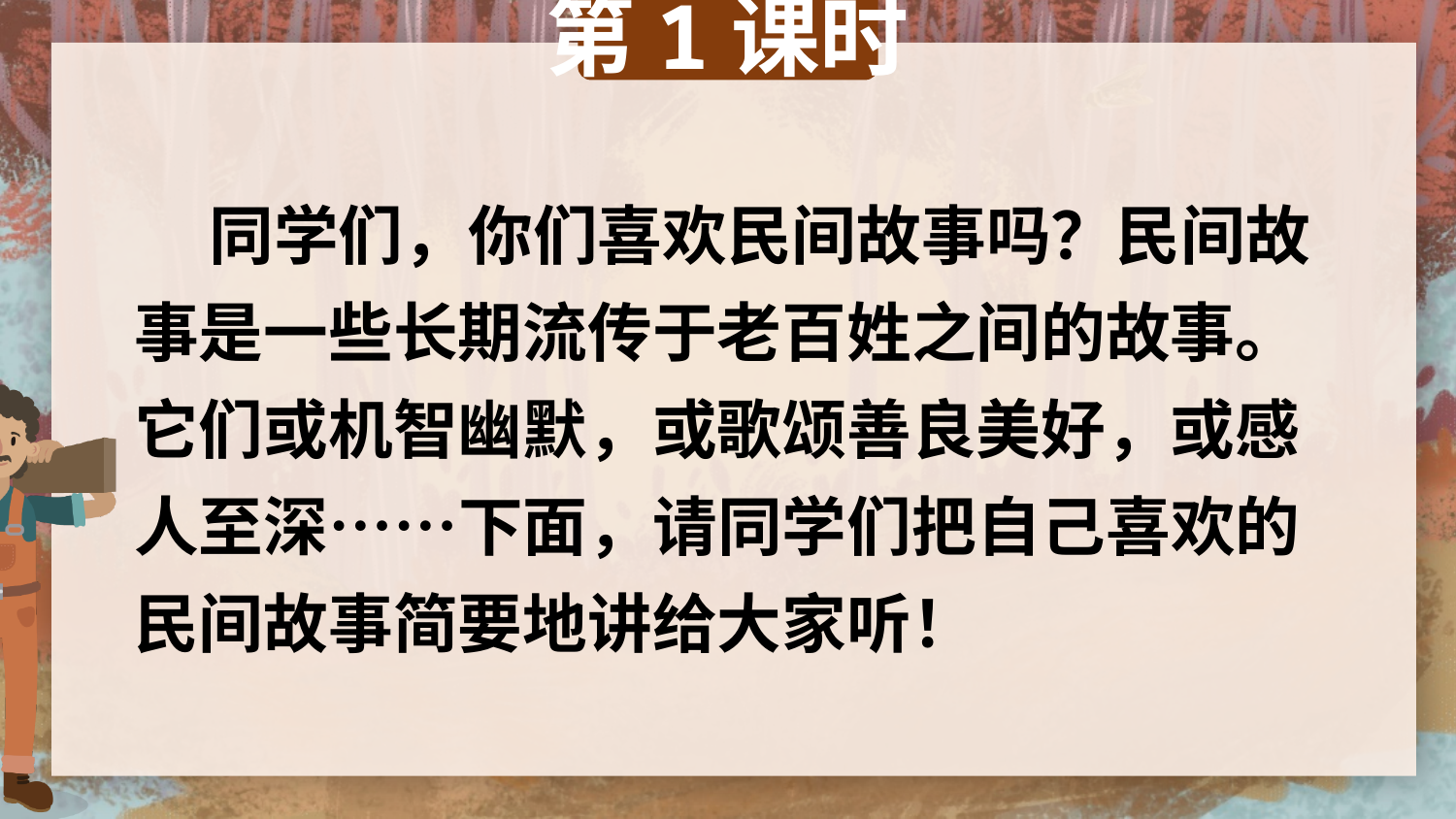

第1课时
    同学们，你们喜欢民间故事吗？民间故事是一些长期流传于老百姓之间的故事。它们或机智幽默，或歌颂善良美好，或感人至深……下面，请同学们把自己喜欢的民间故事简要地讲给大家听！